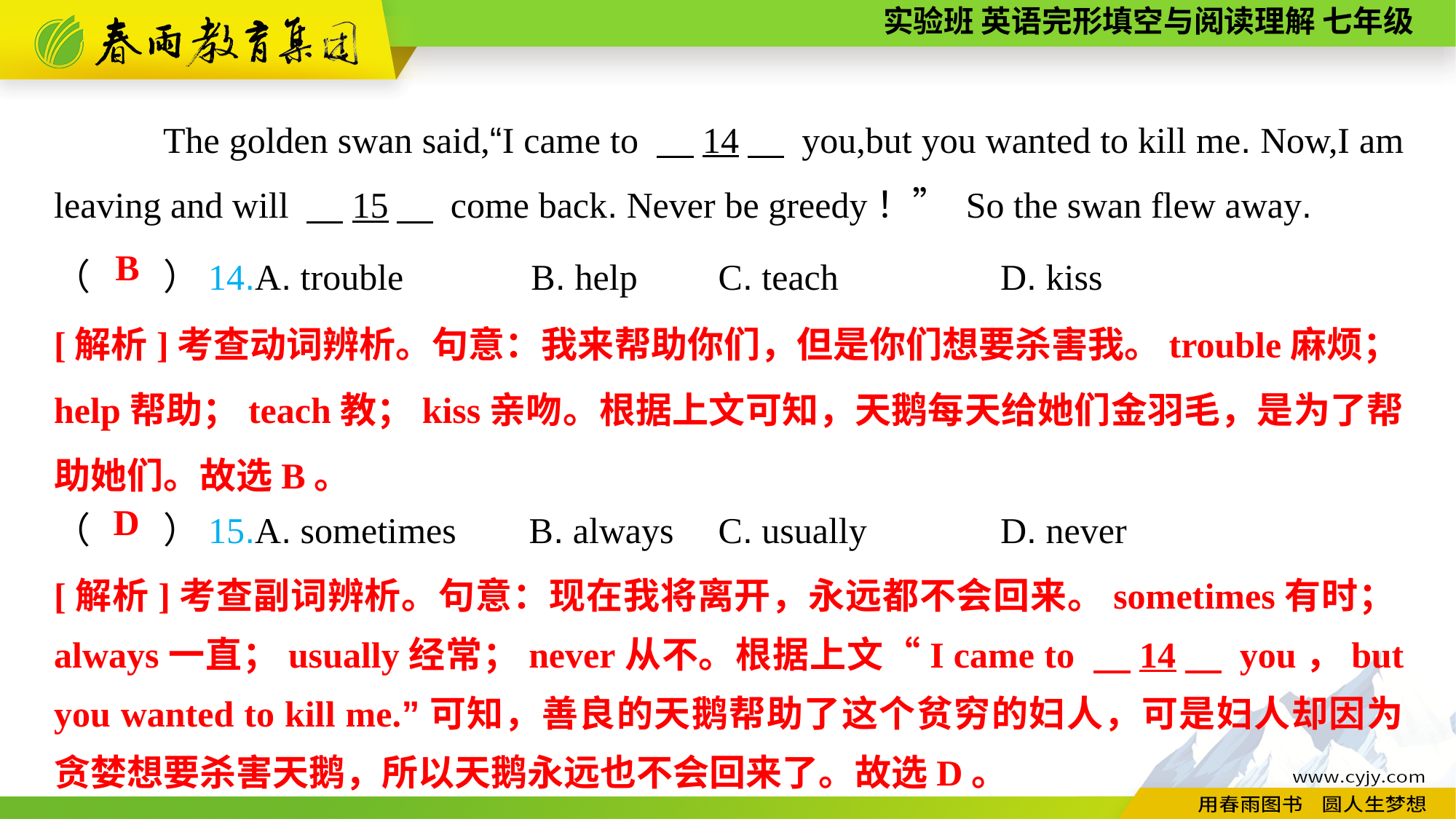

The golden swan said,“I came to 　14　 you,but you wanted to kill me. Now,I am leaving and will 　15　 come back. Never be greedy！” So the swan flew away.
（　　）14.A. trouble              B. help	 C. teach	        D. kiss
B
[解析]考查动词辨析。句意：我来帮助你们，但是你们想要杀害我。trouble麻烦；help帮助；teach教；kiss亲吻。根据上文可知，天鹅每天给她们金羽毛，是为了帮助她们。故选B。
（　　）15.A. sometimes        B. always	 C. usually	        D. never
D
[解析]考查副词辨析。句意：现在我将离开，永远都不会回来。sometimes有时；always一直；usually经常；never从不。根据上文“I came to 　14　 you，but you wanted to kill me.”可知，善良的天鹅帮助了这个贫穷的妇人，可是妇人却因为贪婪想要杀害天鹅，所以天鹅永远也不会回来了。故选D。